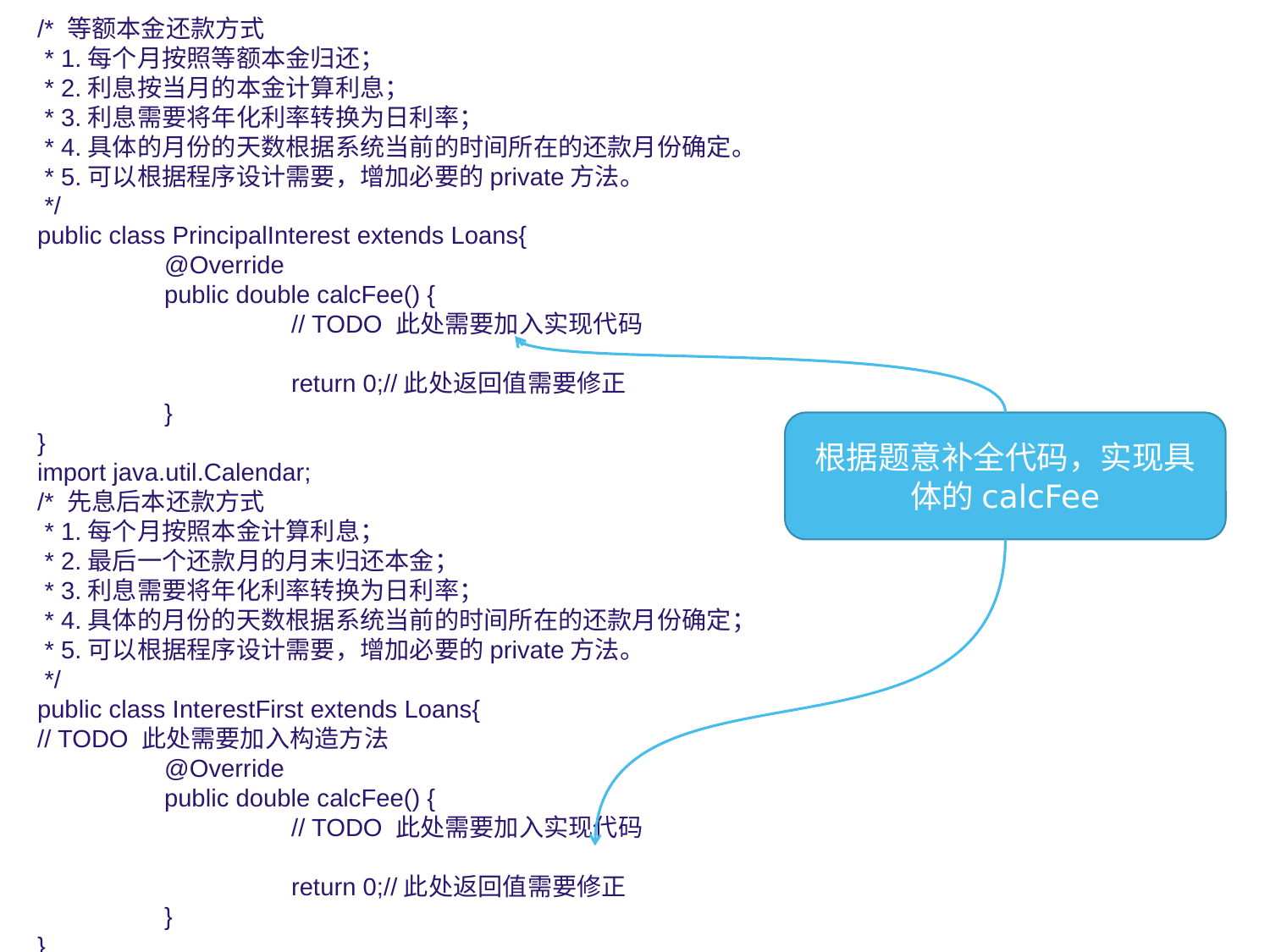

/* 等额本金还款方式
 * 1.每个月按照等额本金归还；
 * 2.利息按当月的本金计算利息；
 * 3.利息需要将年化利率转换为日利率；
 * 4.具体的月份的天数根据系统当前的时间所在的还款月份确定。
 * 5.可以根据程序设计需要，增加必要的private方法。
 */
public class PrincipalInterest extends Loans{
	@Override
	public double calcFee() {
		// TODO 此处需要加入实现代码
		return 0;//此处返回值需要修正
	}
}
import java.util.Calendar;
/* 先息后本还款方式
 * 1.每个月按照本金计算利息；
 * 2.最后一个还款月的月末归还本金；
 * 3.利息需要将年化利率转换为日利率；
 * 4.具体的月份的天数根据系统当前的时间所在的还款月份确定；
 * 5.可以根据程序设计需要，增加必要的private方法。
 */
public class InterestFirst extends Loans{
// TODO 此处需要加入构造方法
	@Override
	public double calcFee() {
		// TODO 此处需要加入实现代码
		return 0;//此处返回值需要修正
	}
}
根据题意补全代码，实现具体的calcFee